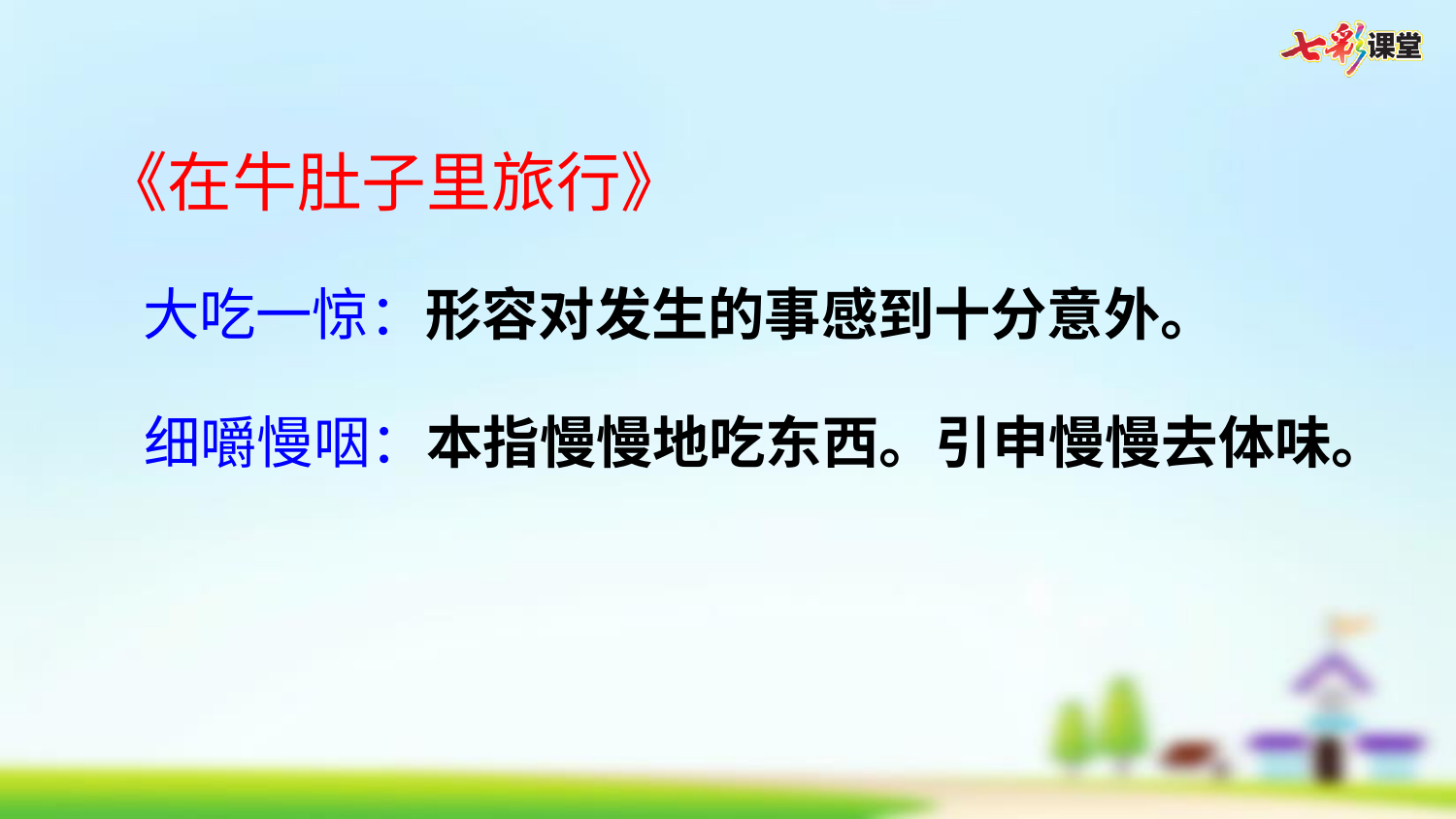

《在牛肚子里旅行》
大吃一惊：形容对发生的事感到十分意外。
细嚼慢咽：本指慢慢地吃东西。引申慢慢去体味。